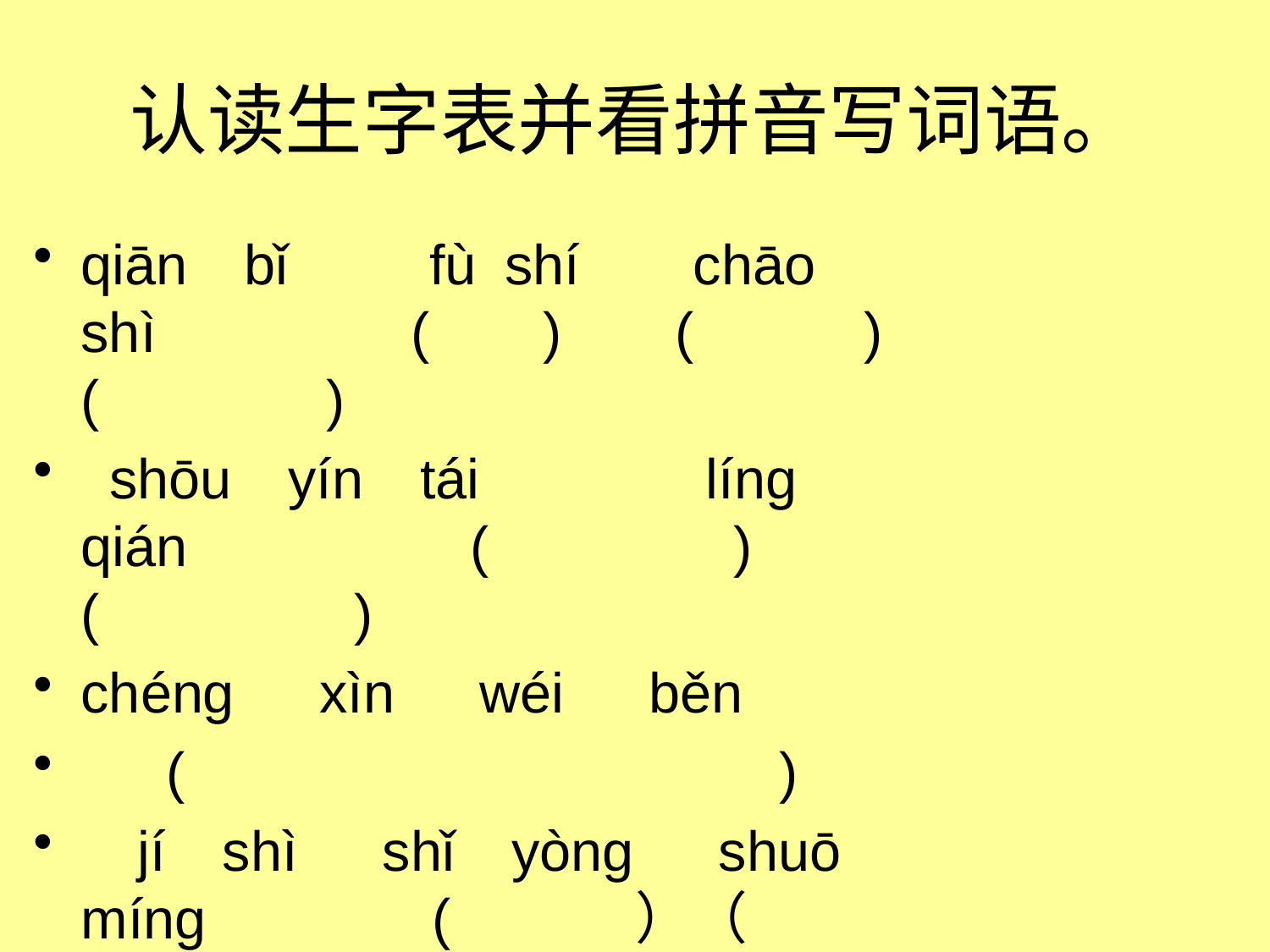

# 认读生字表并看拼音写词语。
qiān  bǐ     fù shí    chāo   shì         (    )    (      )    (        )
 shōu  yín  tái        líng  qián          (              )           (         )
chéng   xìn   wéi   běn
   (                     )
  jí  shì   shǐ  yòng   shuō  míng        (          ）（                                    ）